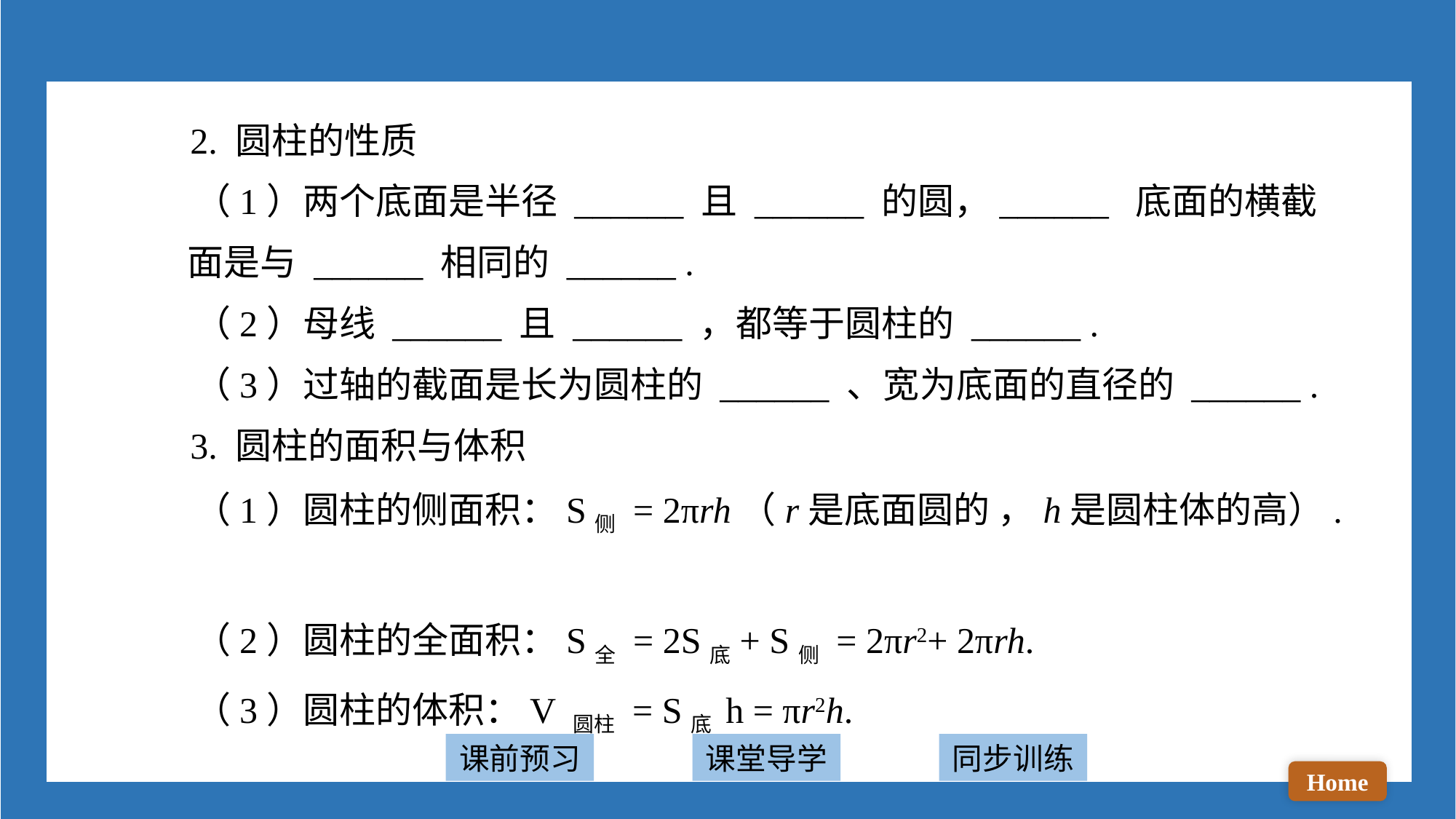

2. 圆柱的性质
     （1）两个底面是半径 ______ 且 ______ 的圆，______  底面的横截面是与 ______ 相同的 ______ .
     （2）母线 ______ 且 ______ ，都等于圆柱的 ______ .
     （3）过轴的截面是长为圆柱的 ______ 、宽为底面的直径的 ______ .
     3. 圆柱的面积与体积
     （1）圆柱的侧面积：S侧 = 2πrh（r是底面圆的 ，h是圆柱体的高）.
     （2）圆柱的全面积：S全 = 2S底+ S侧 = 2πr2+ 2πrh.
     （3）圆柱的体积：V 圆柱 = S底 h = πr2h.